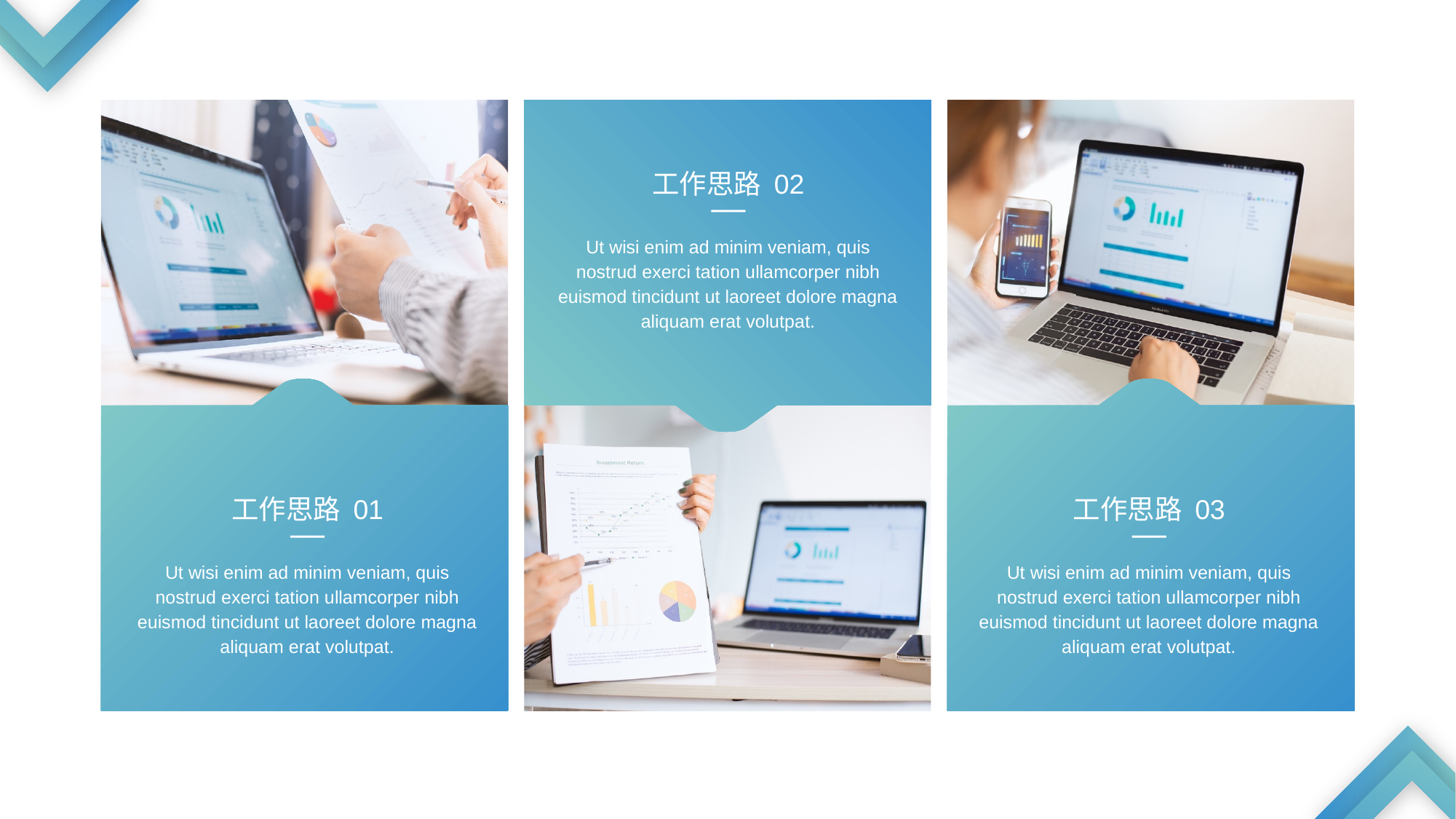

工作思路 02

Ut wisi enim ad minim veniam, quis nostrud exerci tation ullamcorper nibh euismod tincidunt ut laoreet dolore magna aliquam erat volutpat.

工作思路 01
工作思路 03

Ut wisi enim ad minim veniam, quis nostrud exerci tation ullamcorper nibh euismod tincidunt ut laoreet dolore magna aliquam erat volutpat.
Ut wisi enim ad minim veniam, quis nostrud exerci tation ullamcorper nibh euismod tincidunt ut laoreet dolore magna aliquam erat volutpat.